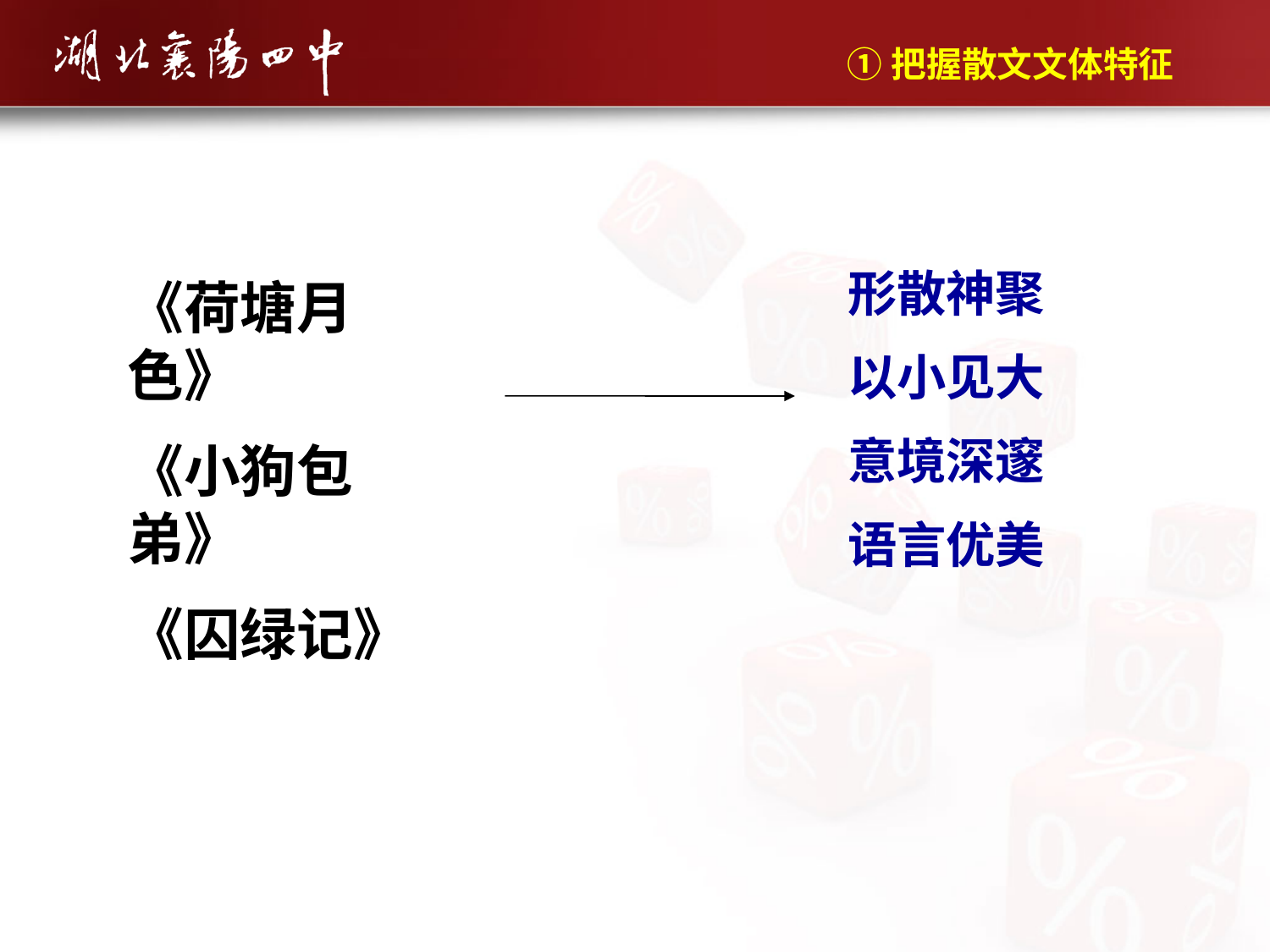

①把握散文文体特征
形散神聚
以小见大
意境深邃
语言优美
《荷塘月色》
《小狗包弟》
《囚绿记》